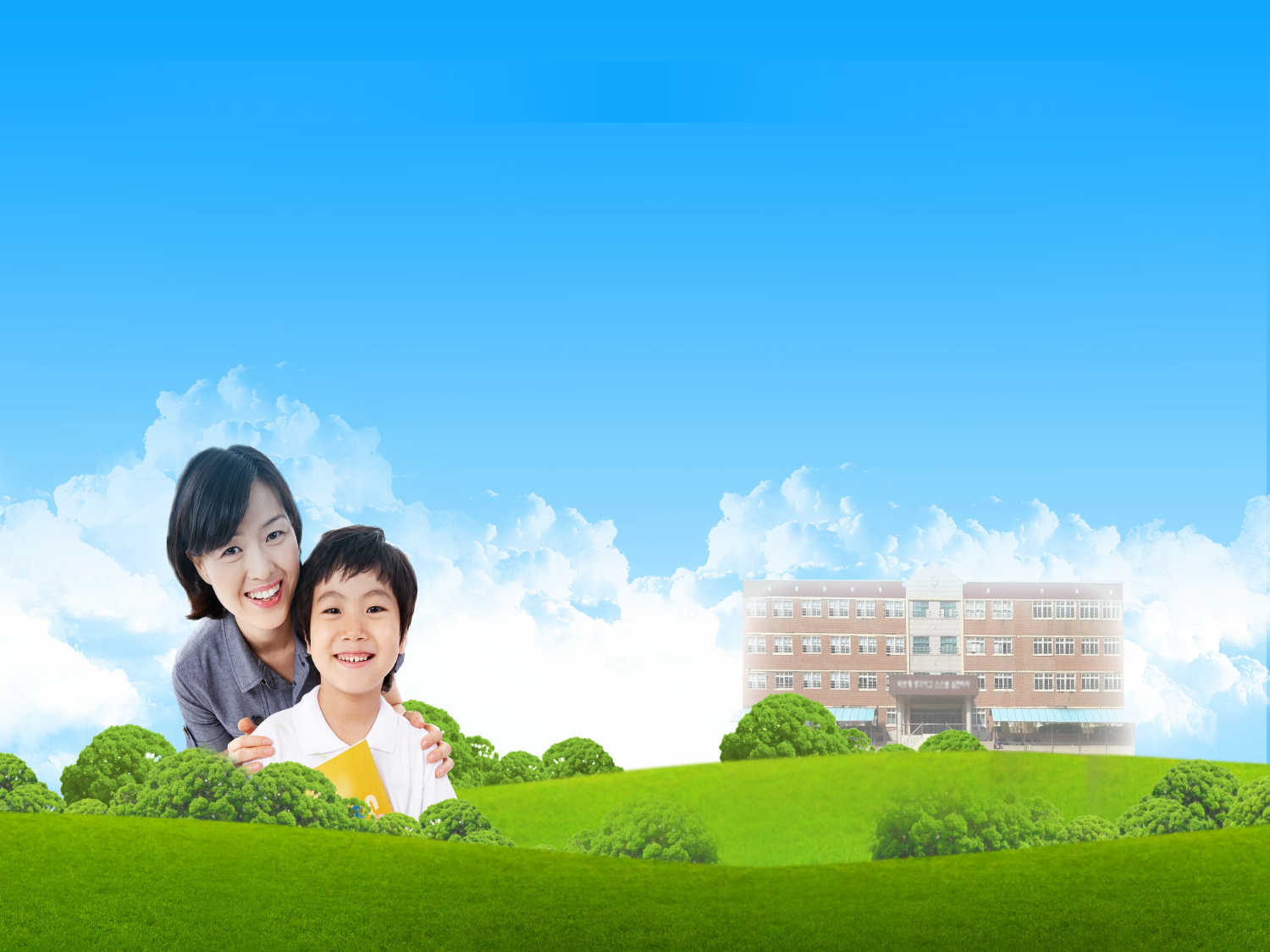

2015 교원능력개발평가
“학부모는 제2의 교원입니다”
여러분의 의견을 들려주세요